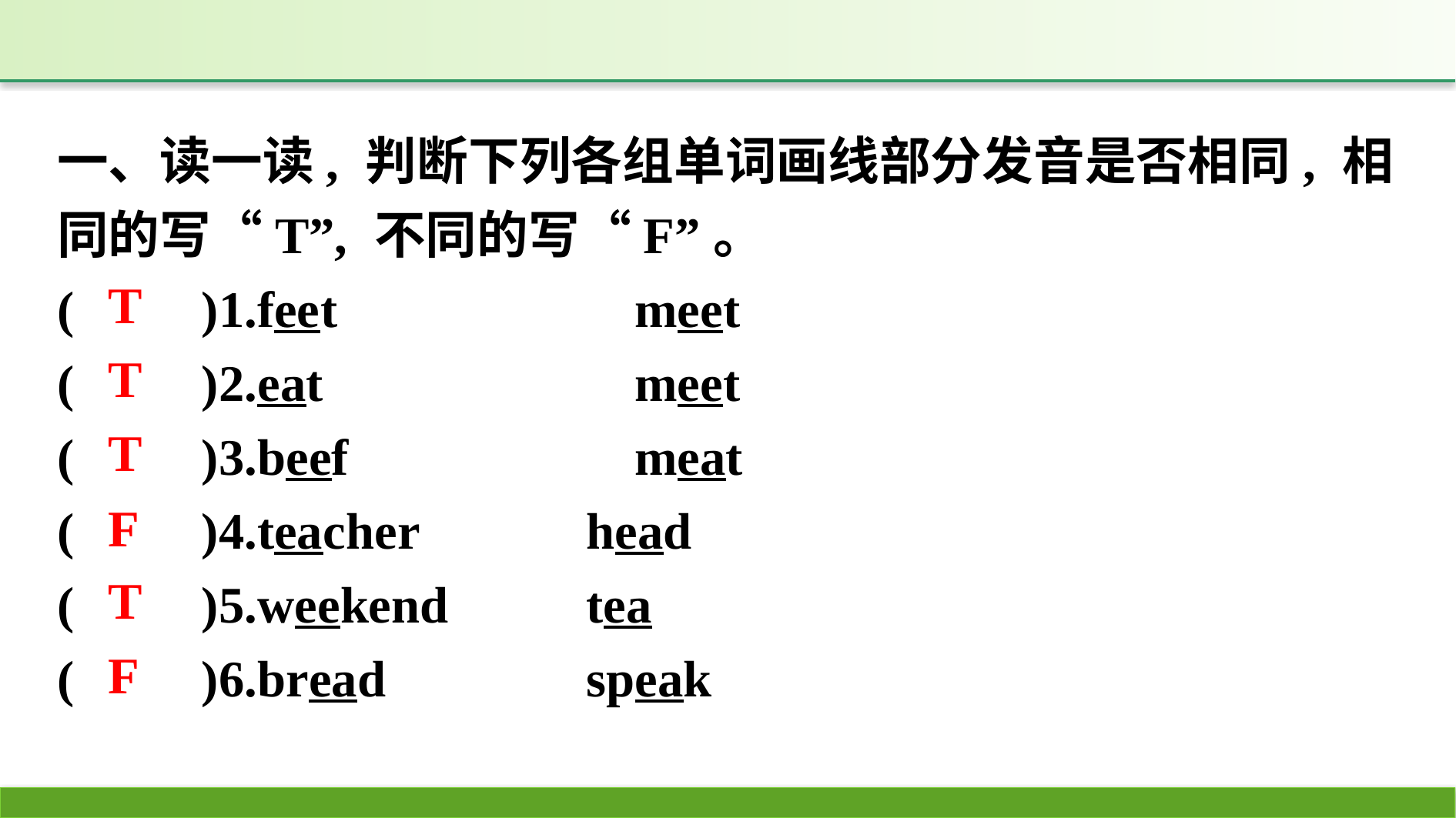

一、读一读, 判断下列各组单词画线部分发音是否相同, 相同的写“T”, 不同的写“F”。
(　　)1.feet　　　　　	meet
(　　)2.eat　　　　　	meet
(　　)3.beef			meat
(　　)4.teacher		head
(　　)5.weekend		tea
(　　)6.bread		speak
T
T
T
F
T
F